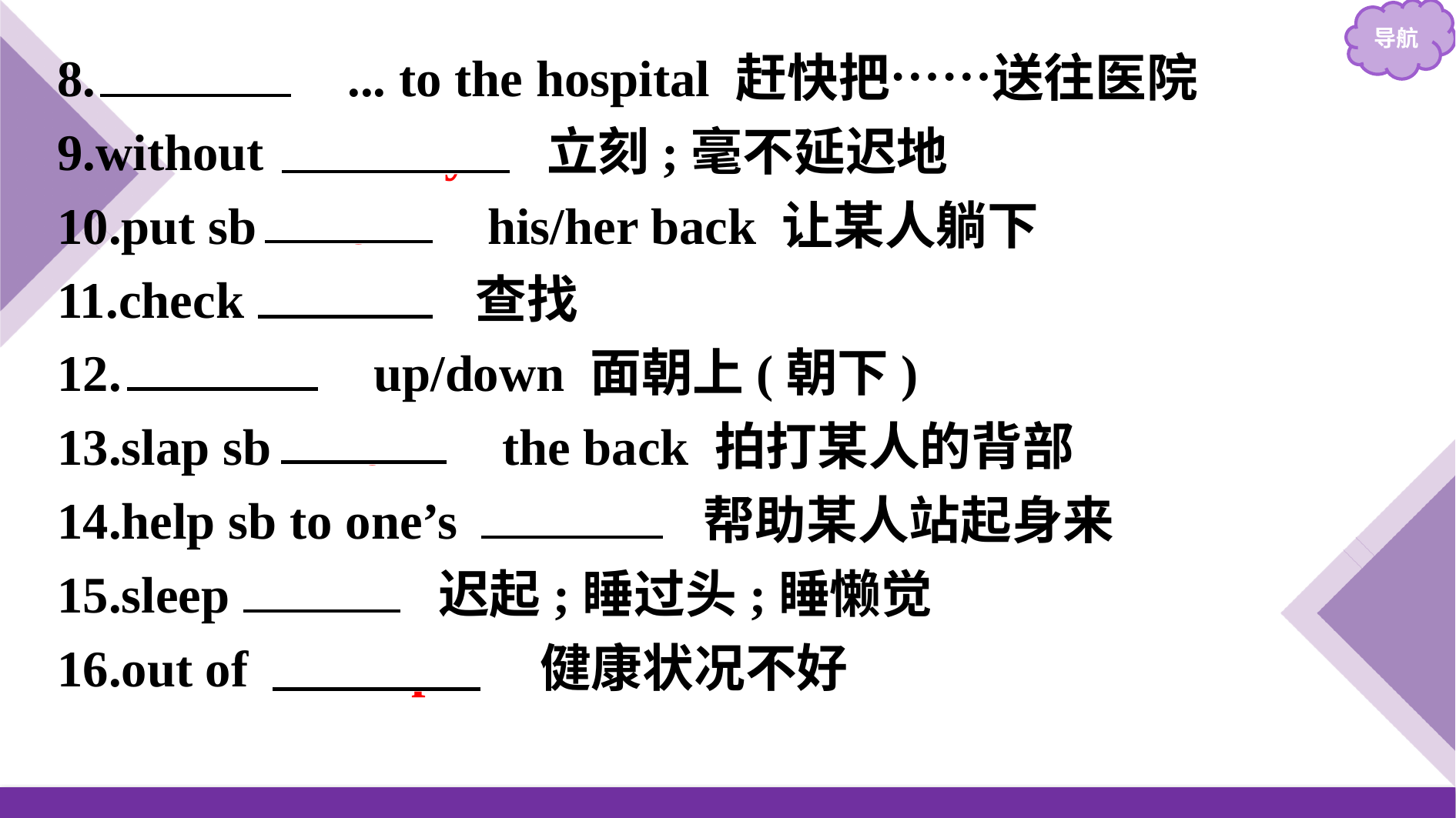

8.　rush　... to the hospital 赶快把……送往医院
9.without 　delay　 立刻;毫不延迟地
10.put sb 　on　 his/her back 让某人躺下
11.check 　for　 查找
12.　face　 up/down 面朝上(朝下)
13.slap sb 　on　 the back 拍打某人的背部
14.help sb to one’s 　feet　 帮助某人站起身来
15.sleep 　in　 迟起;睡过头;睡懒觉
16.out of 　shape　 健康状况不好